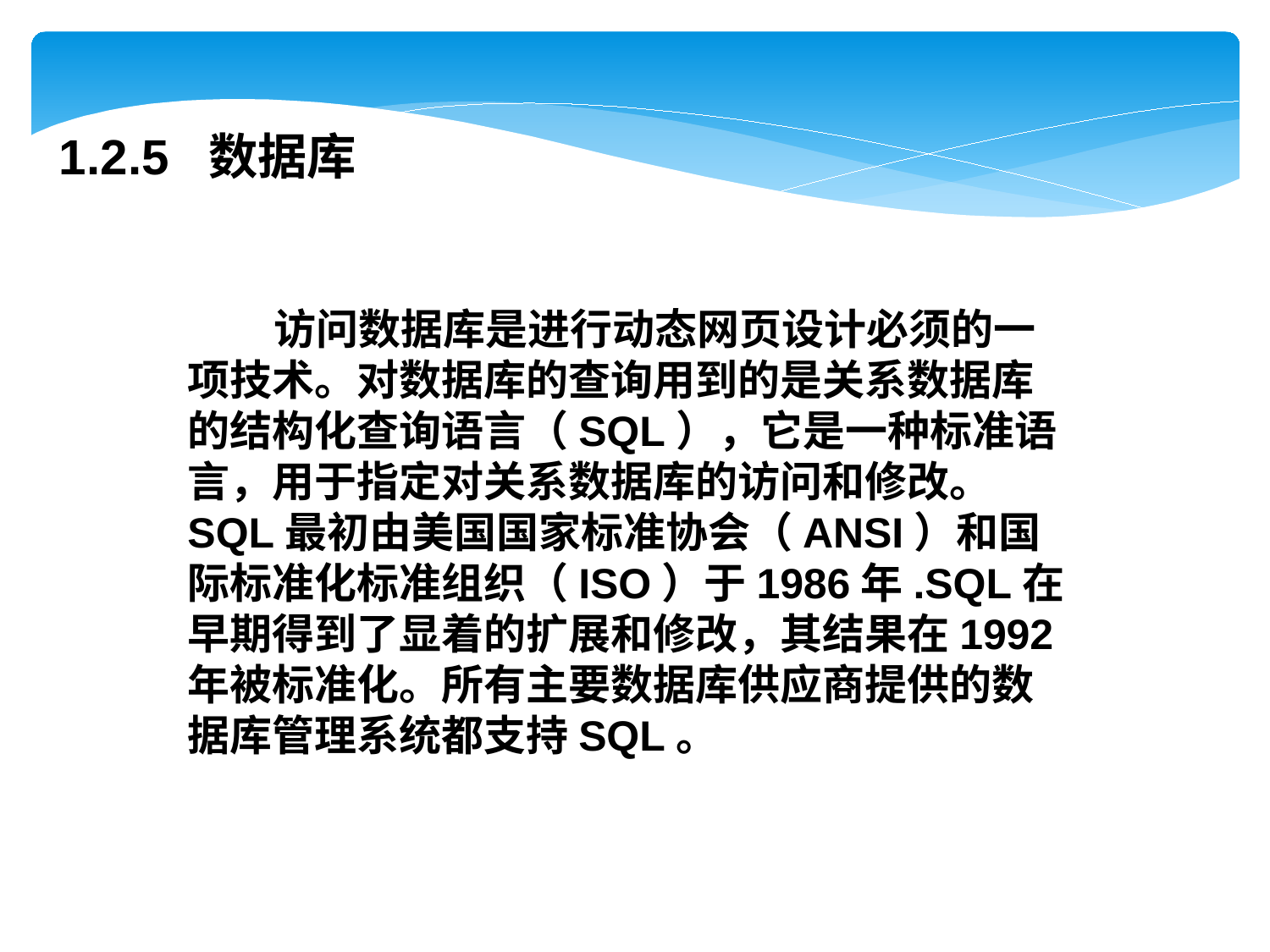

1.2.5  数据库
        访问数据库是进行动态网页设计必须的一项技术。对数据库的查询用到的是关系数据库的结构化查询语言（SQL），它是一种标准语言，用于指定对关系数据库的访问和修改。 SQL最初由美国国家标准协会（ANSI）和国际标准化标准组织（ISO）于1986年.SQL在早期得到了显着的扩展和修改，其结果在1992年被标准化。所有主要数据库供应商提供的数据库管理系统都支持SQL。